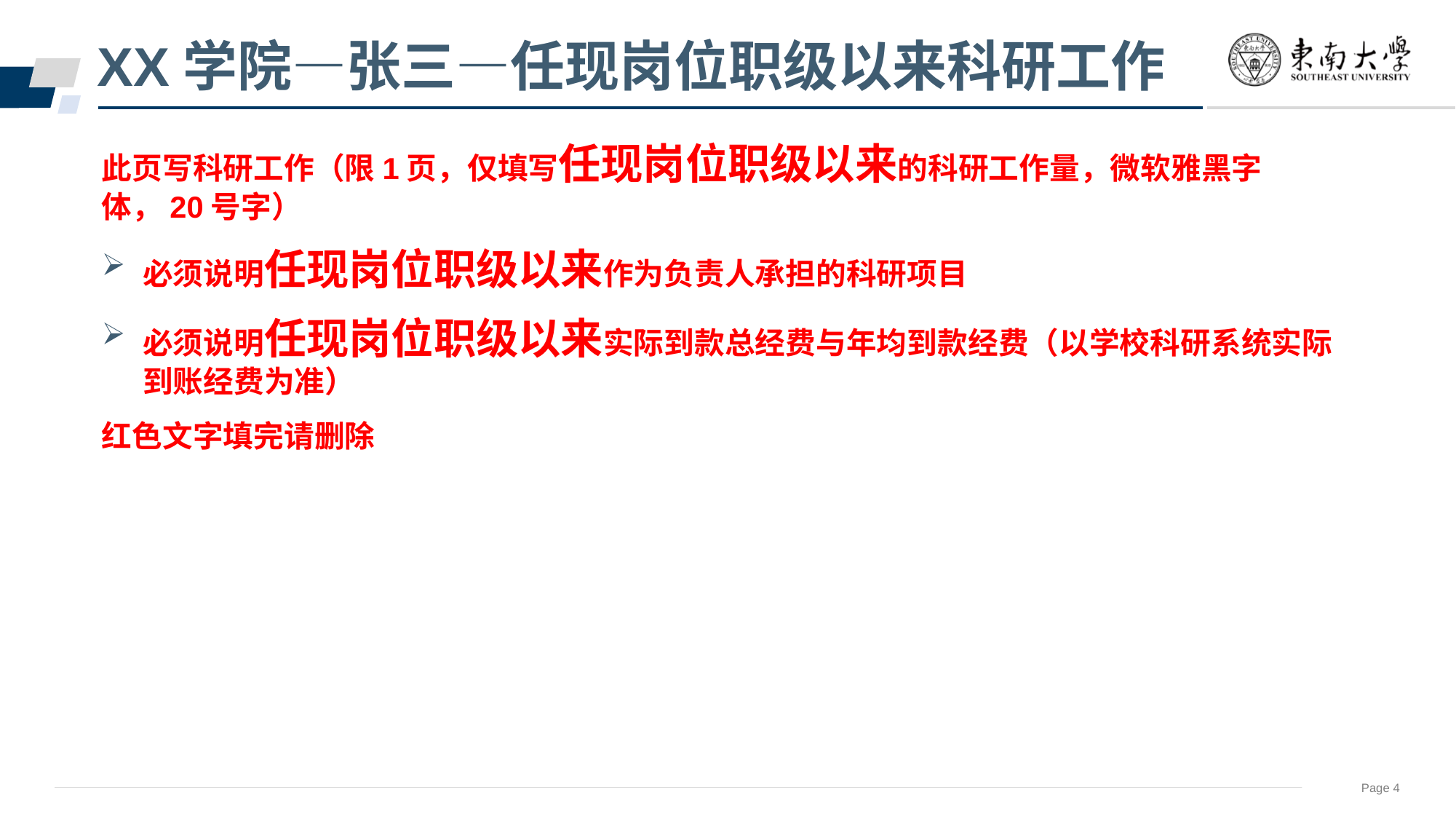

XX学院—张三—任现岗位职级以来科研工作
此页写科研工作（限1页，仅填写任现岗位职级以来的科研工作量，微软雅黑字体，20号字）
必须说明任现岗位职级以来作为负责人承担的科研项目
必须说明任现岗位职级以来实际到款总经费与年均到款经费（以学校科研系统实际到账经费为准）
红色文字填完请删除